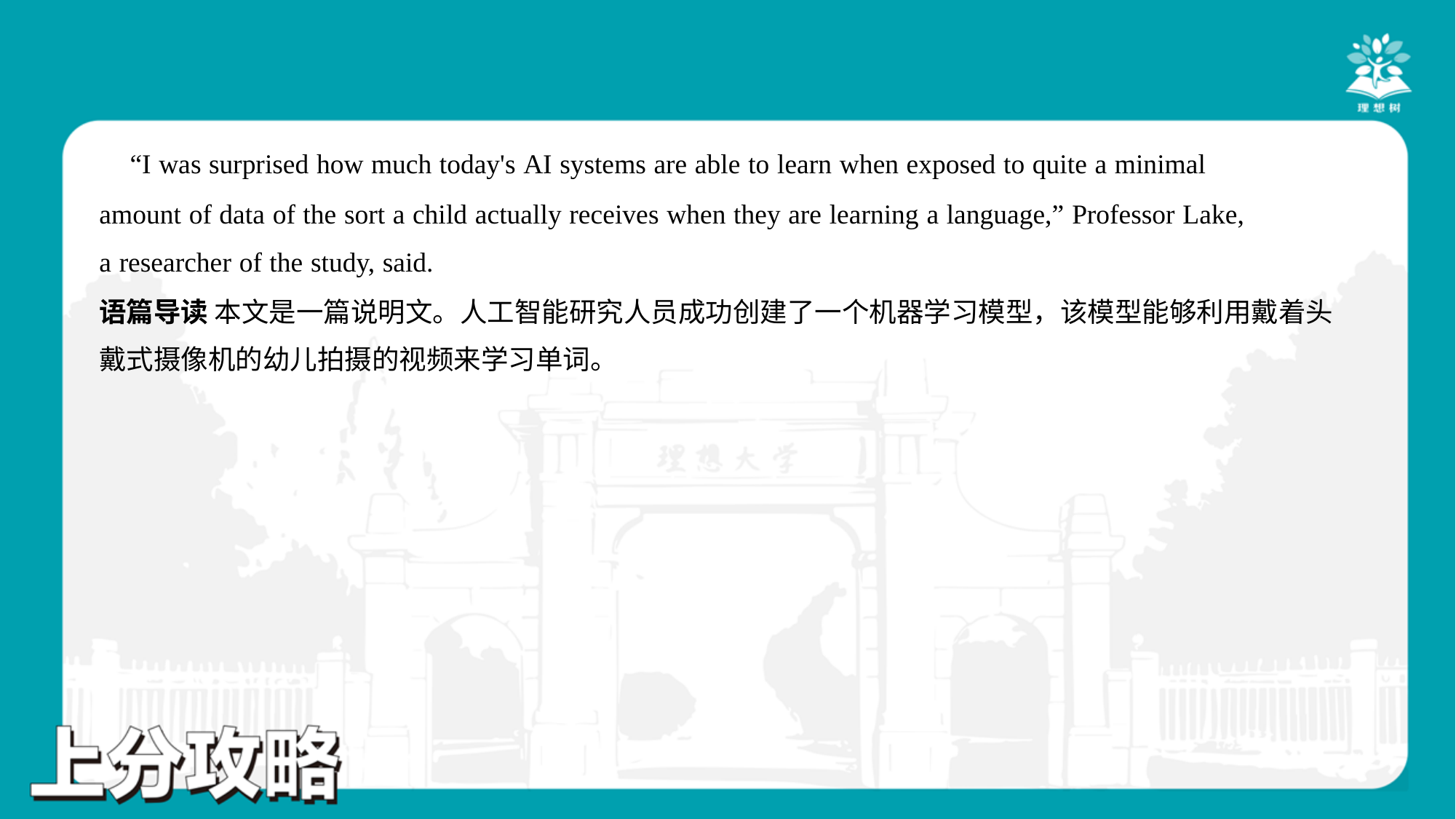

“I was surprised how much today's AI systems are able to learn when exposed to quite a minimal
amount of data of the sort a child actually receives when they are learning a language,” Professor Lake,
a researcher of the study, said.#6
语篇导读 本文是一篇说明文。人工智能研究人员成功创建了一个机器学习模型，该模型能够利用戴着头
戴式摄像机的幼儿拍摄的视频来学习单词。